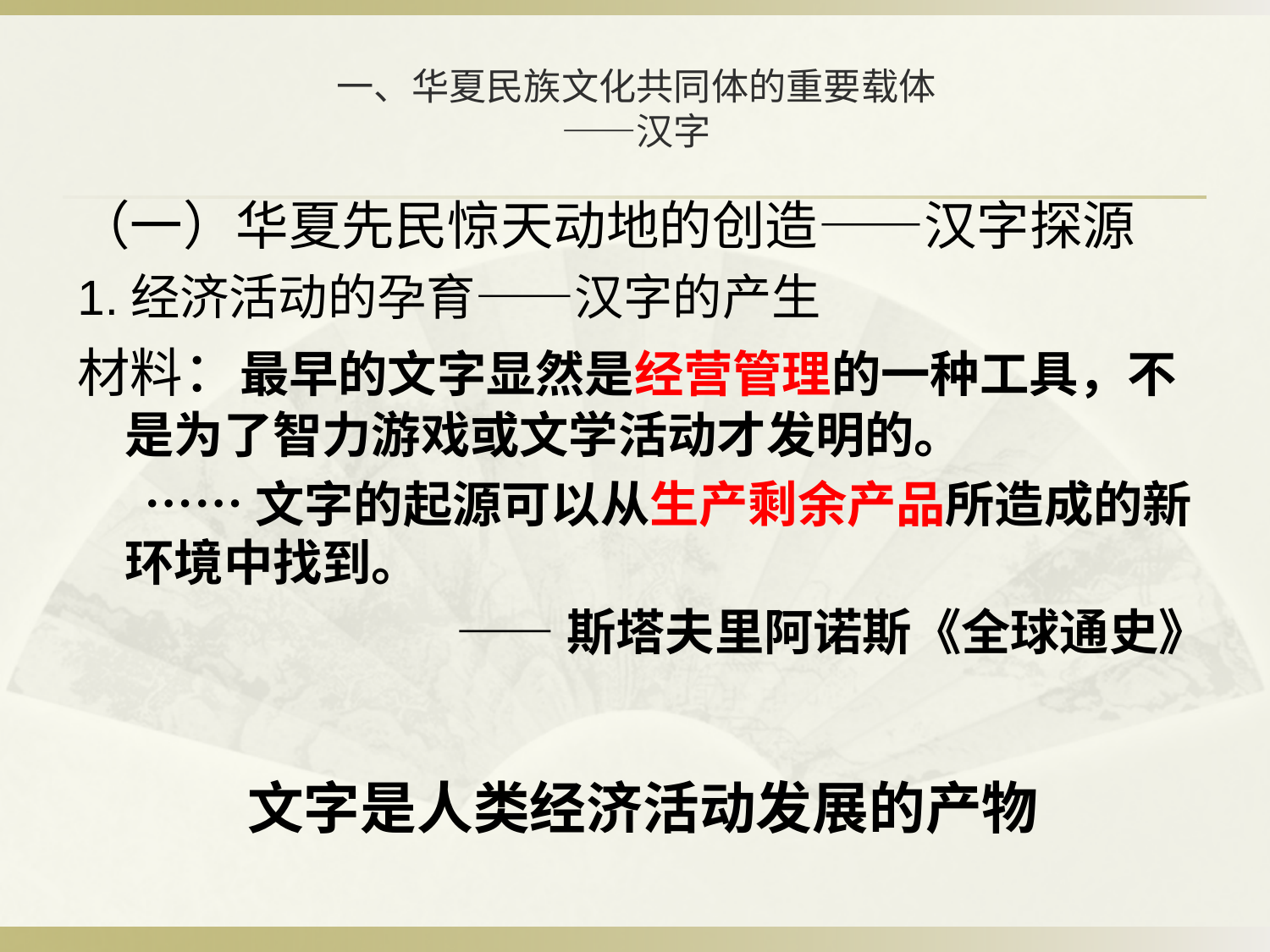

# 一、华夏民族文化共同体的重要载体 ——汉字
（一）华夏先民惊天动地的创造——汉字探源
1.经济活动的孕育——汉字的产生
材料：最早的文字显然是经营管理的一种工具，不是为了智力游戏或文学活动才发明的。
      ……文字的起源可以从生产剩余产品所造成的新环境中找到。
             ——斯塔夫里阿诺斯《全球通史》

文字是人类经济活动发展的产物